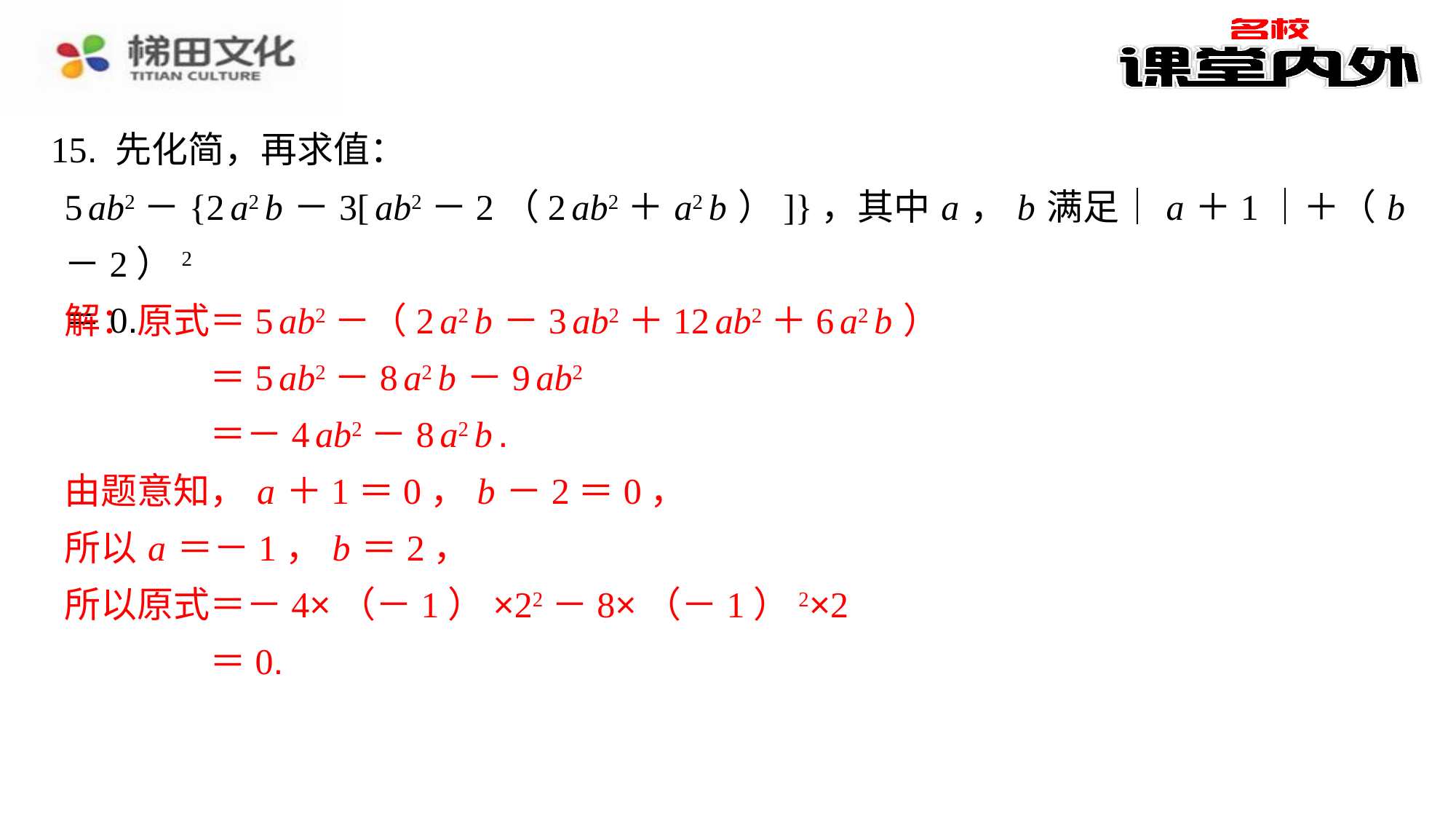

15. 先化简，再求值：
5 ab2－{2 a2 b －3[ ab2－2（2 ab2＋ a2 b ）]}，其中 a ， b 满足｜ a ＋1｜＋（ b －2）2
＝0.
解：原式＝5 ab2－（2 a2 b －3 ab2＋12 ab2＋6 a2 b ）
＝5 ab2－8 a2 b －9 ab2
＝－4 ab2－8 a2 b .
由题意知， a ＋1＝0， b －2＝0，
所以 a ＝－1， b ＝2，
所以原式＝－4×（－1）×22－8×（－1）2×2
＝0.
解：原式＝5 ab2－（2 a2 b －3 ab2＋12 ab2＋6 a2 b ）
＝5 ab2－8 a2 b －9 ab2
＝－4 ab2－8 a2 b .
由题意知， a ＋1＝0， b －2＝0，
所以 a ＝－1， b ＝2，
所以原式＝－4×（－1）×22－8×（－1）2×2
＝0.